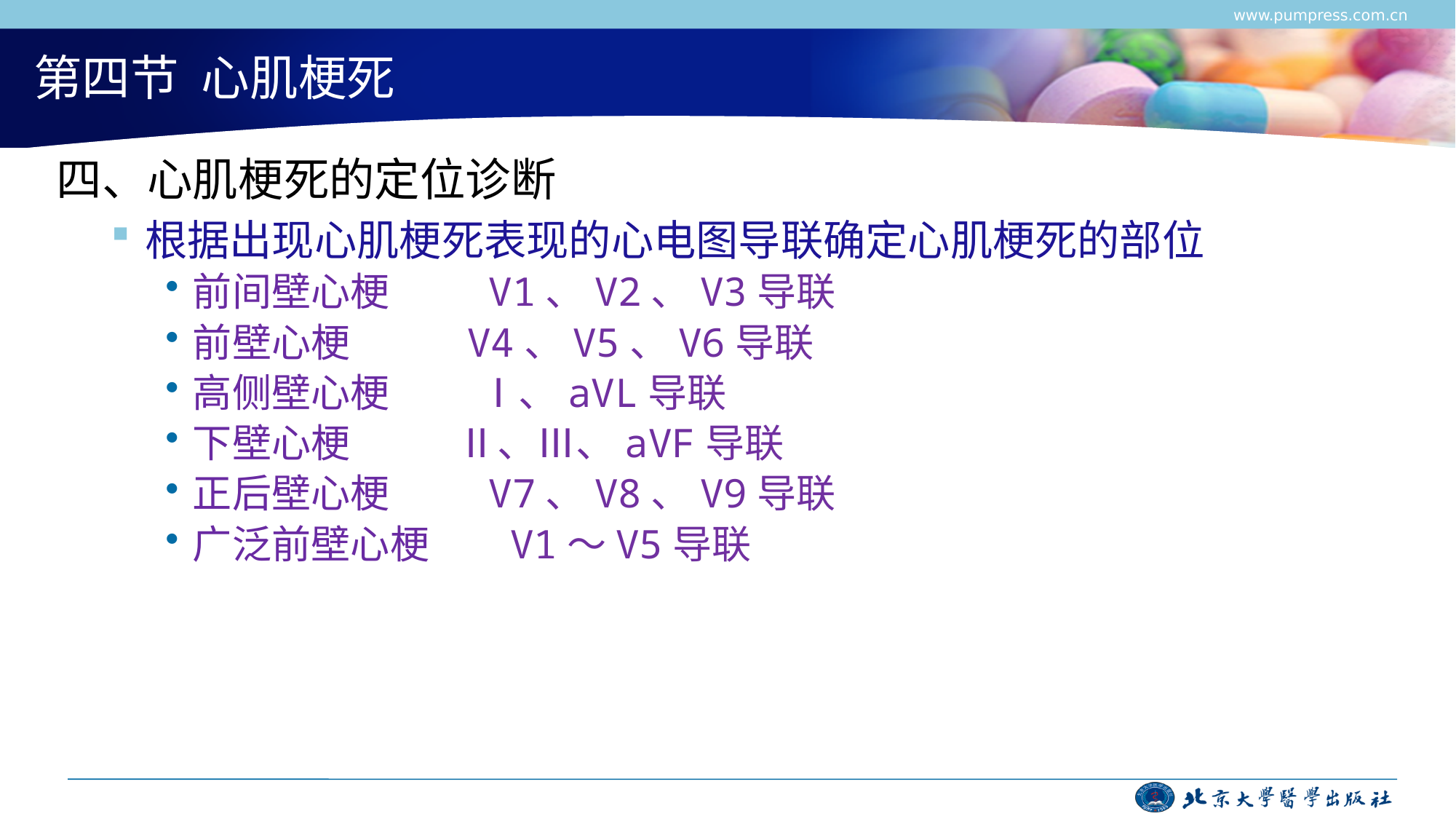

www.pumpress.com.cn
# 第四节  心肌梗死
四、心肌梗死的定位诊断
根据出现心肌梗死表现的心电图导联确定心肌梗死的部位
前间壁心梗          V1、V2、V3导联
前壁心梗            V4、V5、V6导联
高侧壁心梗          Ⅰ、aVL导联
下壁心梗            Ⅱ、Ⅲ、aVF导联
正后壁心梗          V7、V8、V9导联
广泛前壁心梗        V1～V5导联